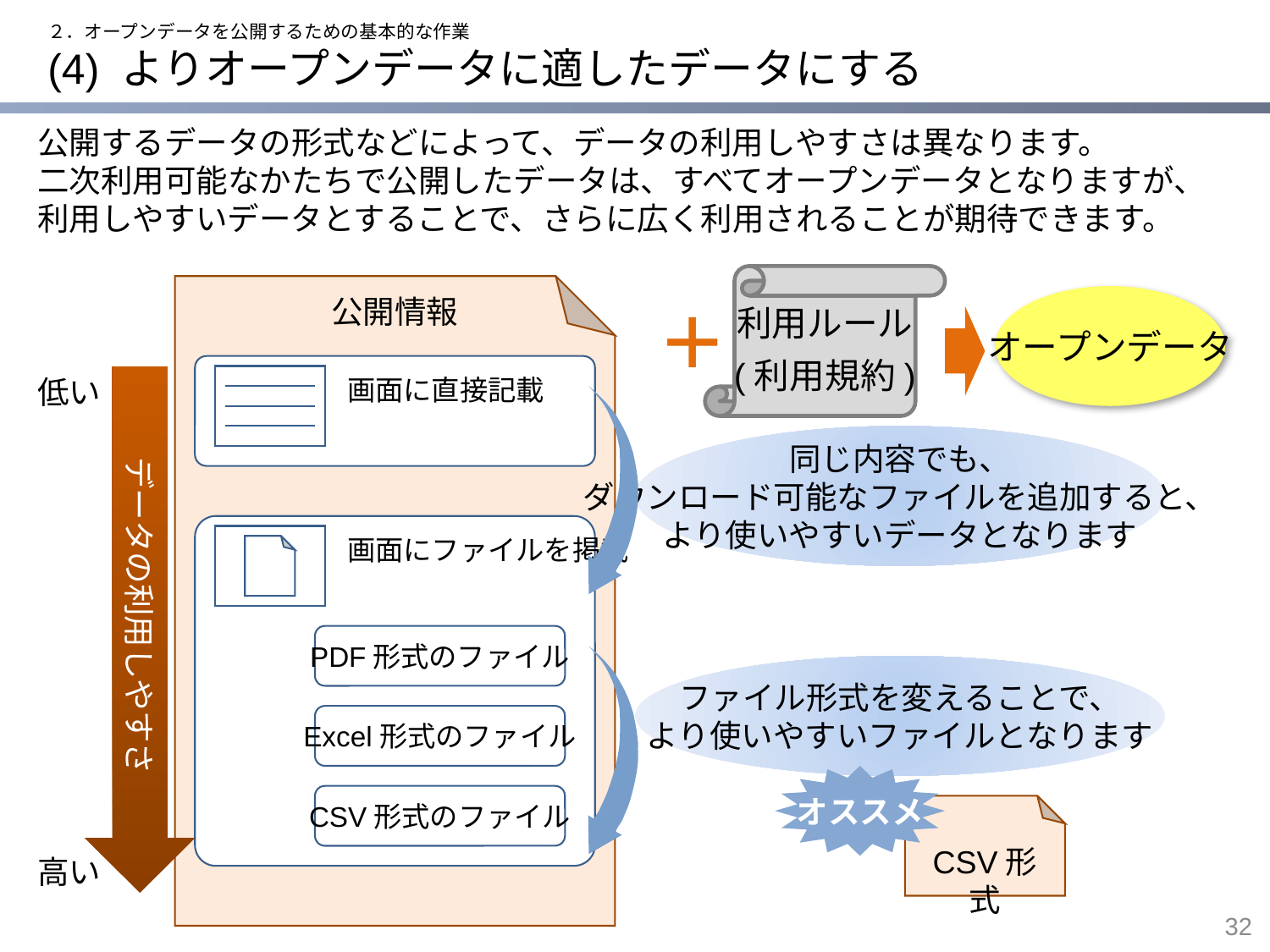

２．オープンデータを公開するための基本的な作業
# (4) よりオープンデータに適したデータにする
公開するデータの形式などによって、データの利用しやすさは異なります。
二次利用可能なかたちで公開したデータは、すべてオープンデータとなりますが、利用しやすいデータとすることで、さらに広く利用されることが期待できます。
利用ルール
(利用規約)

＋
公開情報
オープンデータ

低い
データの利用しやすさ

画面に直接記載

同じ内容でも、
ダウンロード可能なファイルを追加すると、
より使いやすいデータとなります

画面にファイルを掲載
PDF形式のファイル
ファイル形式を変えることで、
より使いやすいファイルとなります

Excel形式のファイル
オススメ
CSV形式のファイル

CSV形式
高い
32